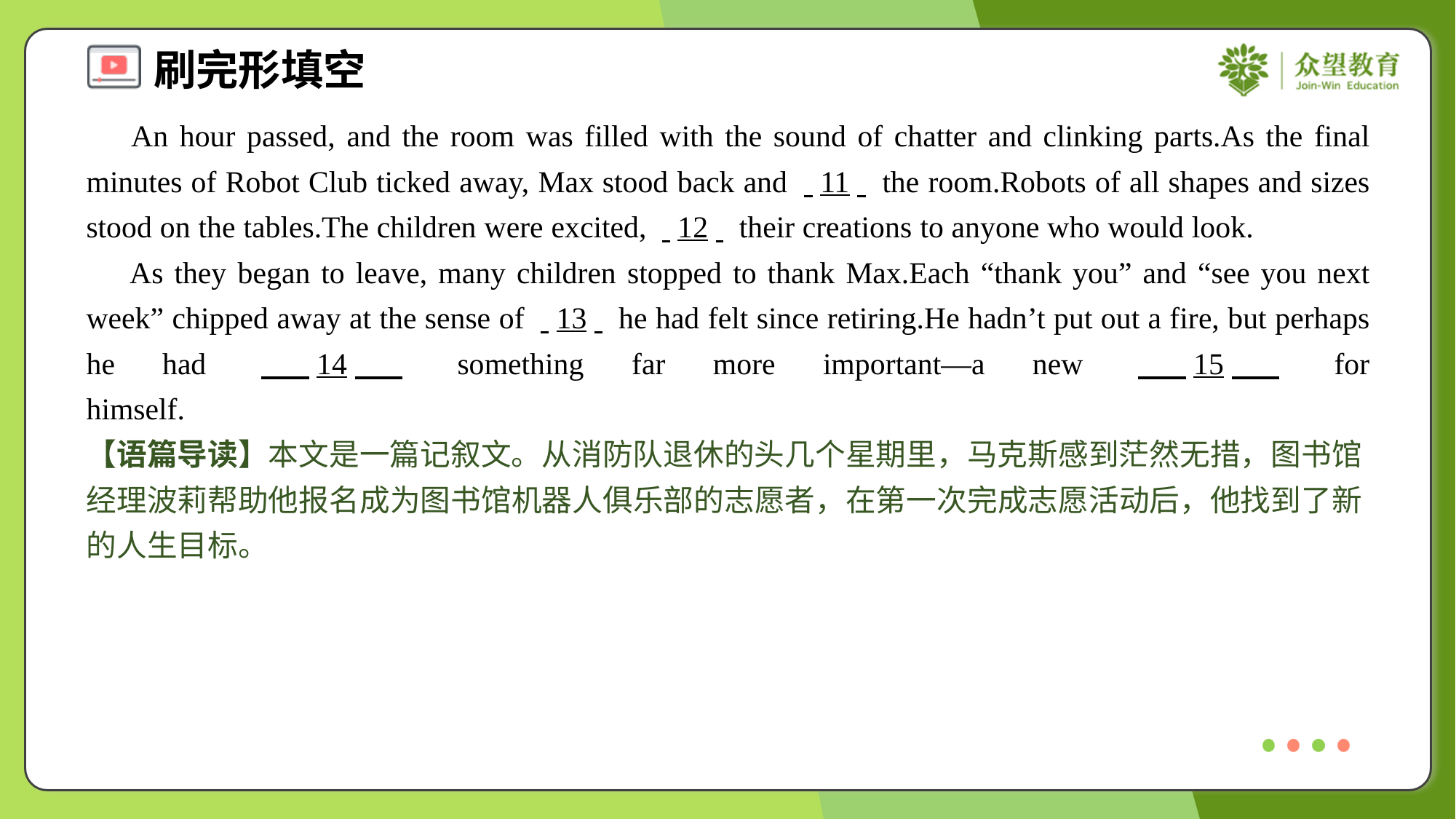

An hour passed, and the room was filled with the sound of chatter and clinking parts.As the final minutes of Robot Club ticked away, Max stood back and . .11. . the room.Robots of all shapes and sizes stood on the tables.The children were excited, . .12. . their creations to anyone who would look.
    As they began to leave, many children stopped to thank Max.Each “thank you” and “see you next week” chipped away at the sense of . .13. . he had felt since retiring.He hadn’t put out a fire, but perhaps he had . .14. . something far more important—a new . .15. . for himself.#7
【语篇导读】本文是一篇记叙文。从消防队退休的头几个星期里，马克斯感到茫然无措，图书馆经理波莉帮助他报名成为图书馆机器人俱乐部的志愿者，在第一次完成志愿活动后，他找到了新的人生目标。